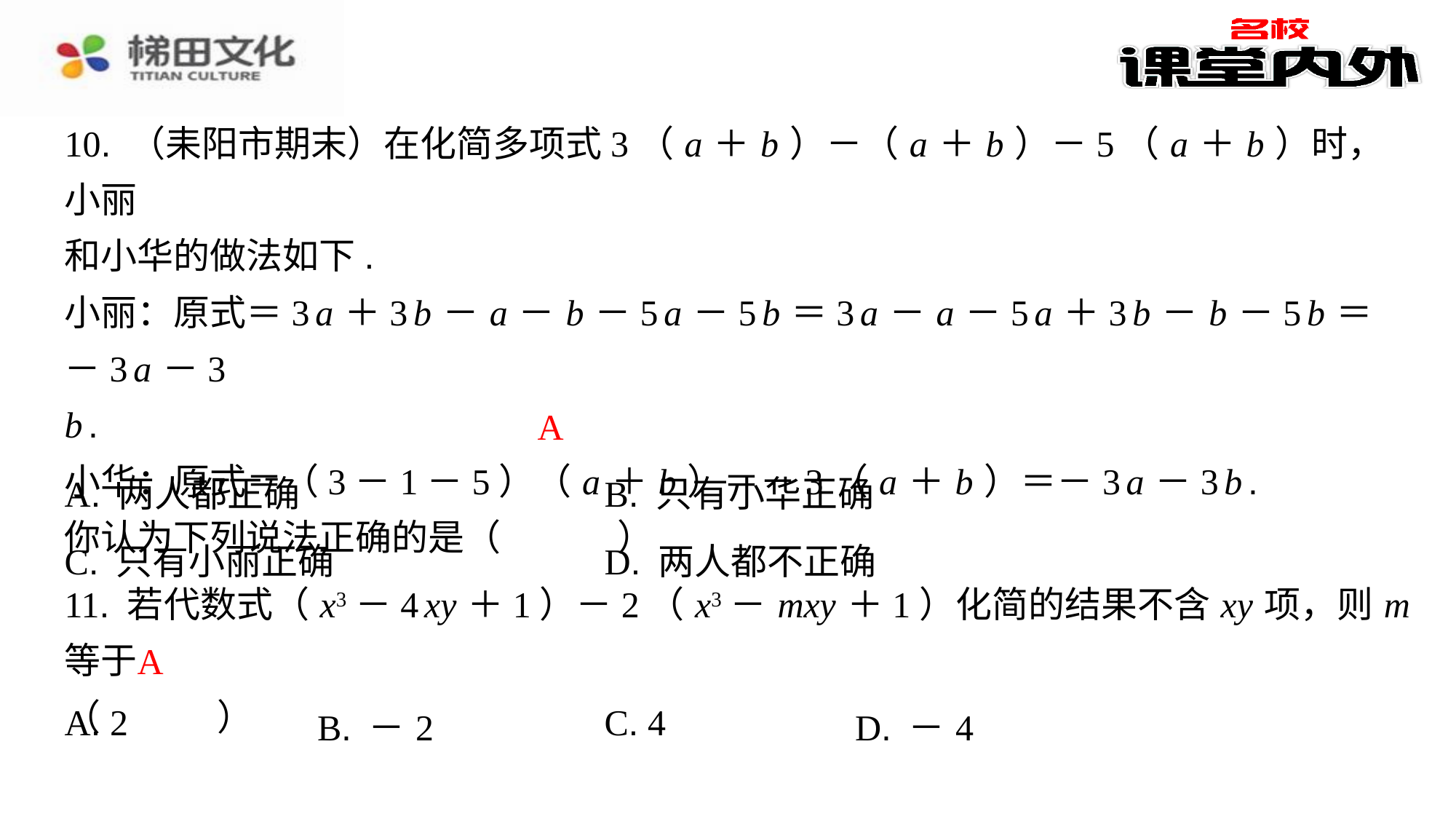

10. （耒阳市期末）在化简多项式3（ a ＋ b ）－（ a ＋ b ）－5（ a ＋ b ）时，小丽
和小华的做法如下.
小丽：原式＝3 a ＋3 b － a － b －5 a －5 b ＝3 a － a －5 a ＋3 b － b －5 b ＝－3 a －3
b .
小华：原式＝（3－1－5）（ a ＋ b ）＝－3（ a ＋ b ）＝－3 a －3 b .
你认为下列说法正确的是（　A　）
A
| A. 两人都正确 | B. 只有小华正确 |
| --- | --- |
| C. 只有小丽正确 | D. 两人都不正确 |
11. 若代数式（ x3－4 xy ＋1）－2（ x3－ mxy ＋1）化简的结果不含 xy 项，则 m 等于
（　A　）
A
| A. 2 | B. －2 | C. 4 | D. －4 |
| --- | --- | --- | --- |